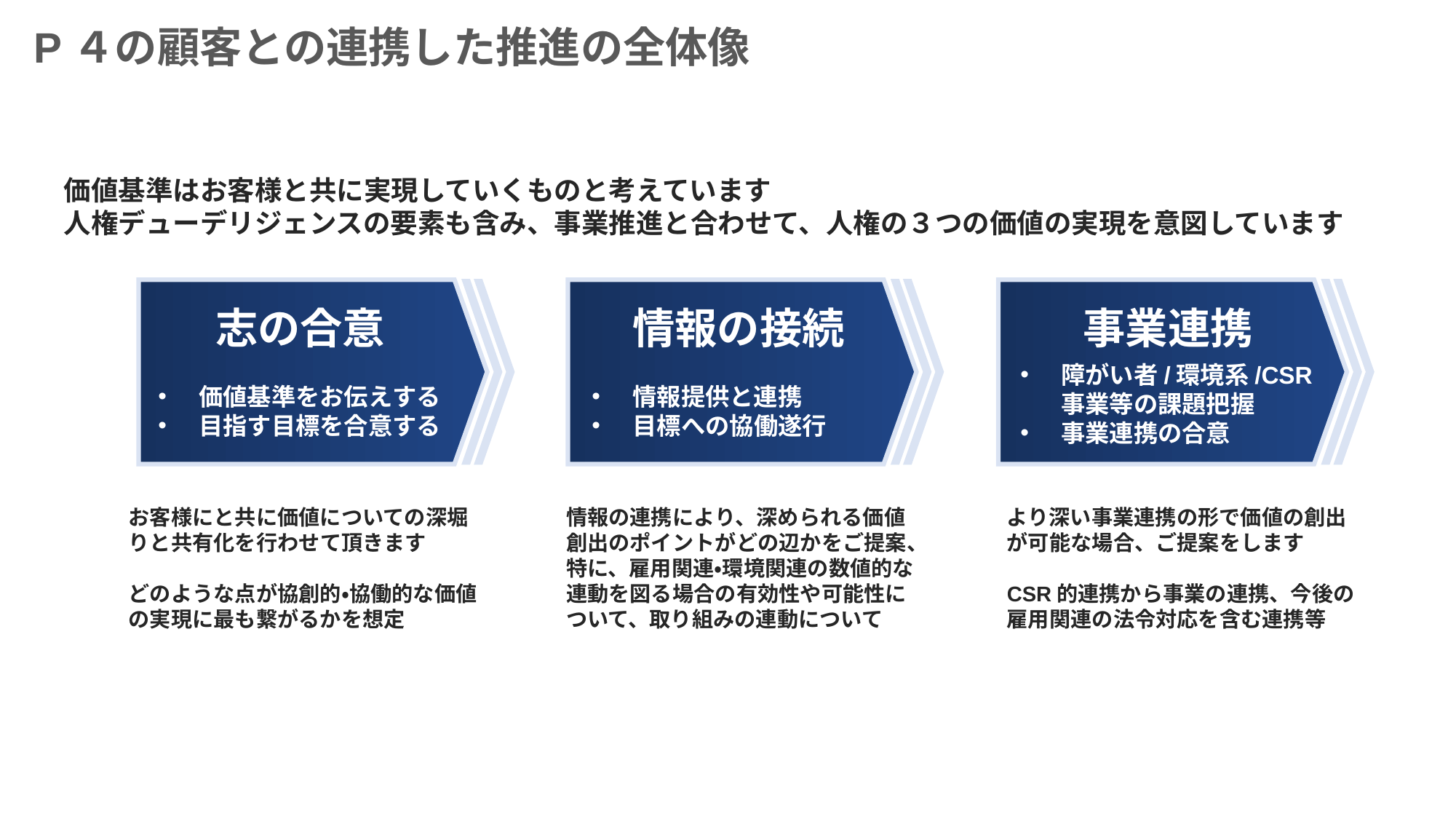

P４の顧客との連携した推進の全体像
価値基準はお客様と共に実現していくものと考えています
人権デューデリジェンスの要素も含み、事業推進と合わせて、人権の３つの価値の実現を意図しています

志の合意

価値基準をお伝えする
目指す目標を合意する
情報の接続

情報提供と連携
目標への協働遂行
事業連携

障がい者/環境系/CSR事業等の課題把握
事業連携の合意
より深い事業連携の形で価値の創出が可能な場合、ご提案をします
CSR的連携から事業の連携、今後の雇用関連の法令対応を含む連携等
情報の連携により、深められる価値創出のポイントがどの辺かをご提案、特に、雇用関連・環境関連の数値的な連動を図る場合の有効性や可能性について、取り組みの連動について
お客様にと共に価値についての深堀りと共有化を行わせて頂きます

どのような点が協創的・協働的な価値の実現に最も繋がるかを想定